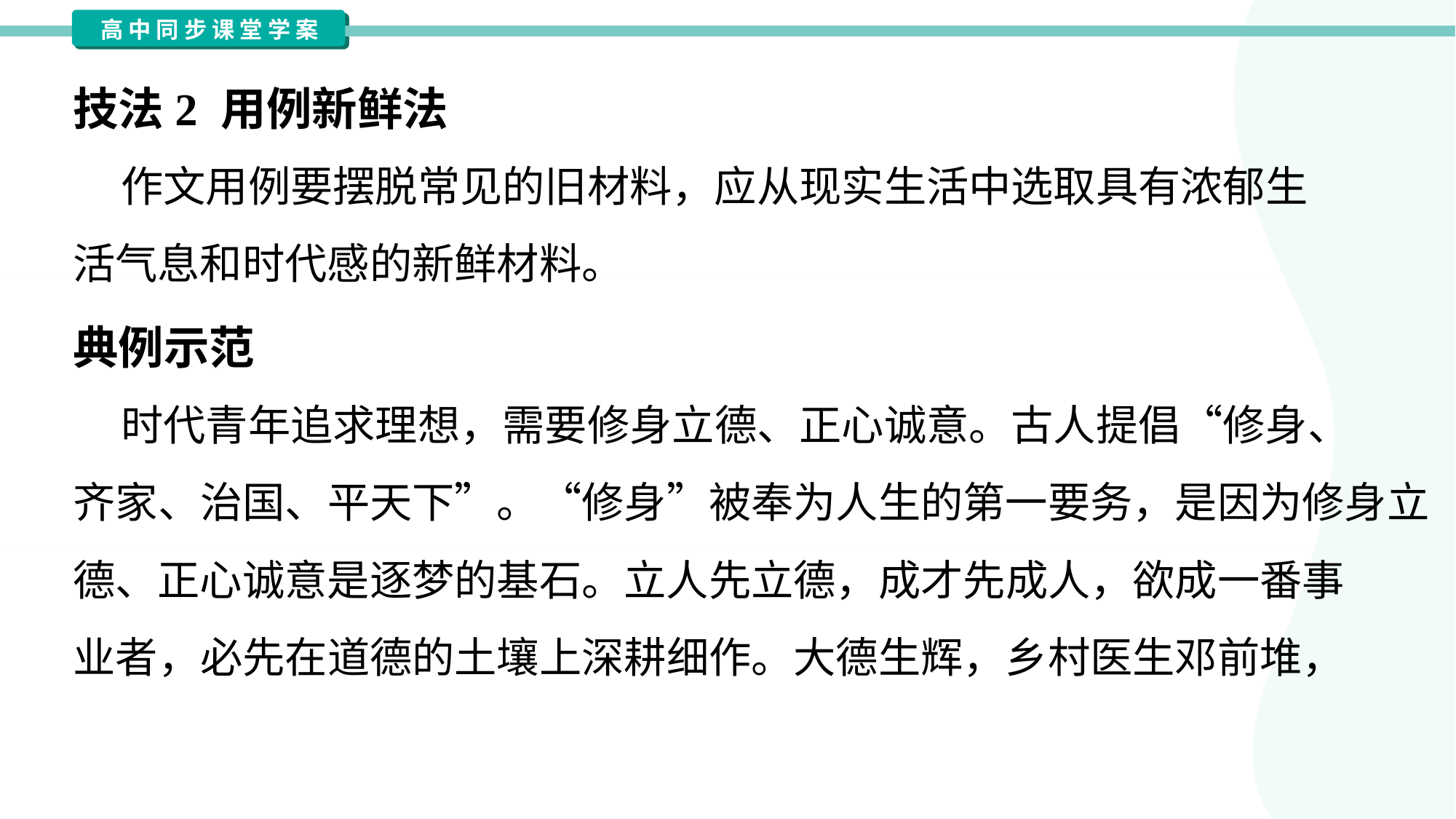

技法2 用例新鲜法
    作文用例要摆脱常见的旧材料，应从现实生活中选取具有浓郁生
活气息和时代感的新鲜材料。
典例示范
    时代青年追求理想，需要修身立德、正心诚意。古人提倡“修身、
齐家、治国、平天下”。“修身”被奉为人生的第一要务，是因为修身立
德、正心诚意是逐梦的基石。立人先立德，成才先成人，欲成一番事
业者，必先在道德的土壤上深耕细作。大德生辉，乡村医生邓前堆，